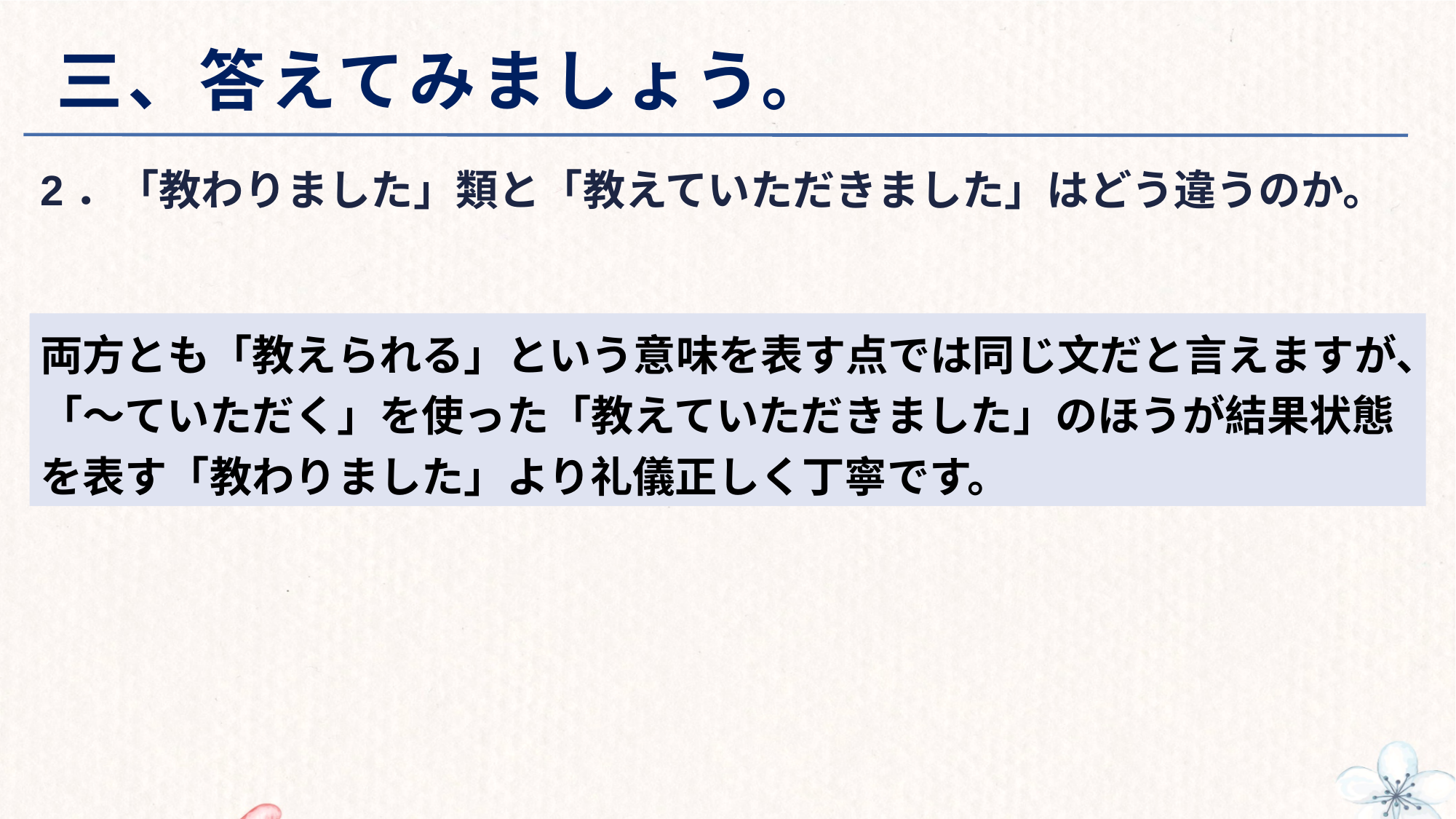

# 三、答えてみましょう。
2．「教わりました」類と「教えていただきました」はどう違うのか。
両方とも「教えられる」という意味を表す点では同じ文だと言えますが、「～ていただく」を使った「教えていただきました」のほうが結果状態を表す「教わりました」より礼儀正しく丁寧です。